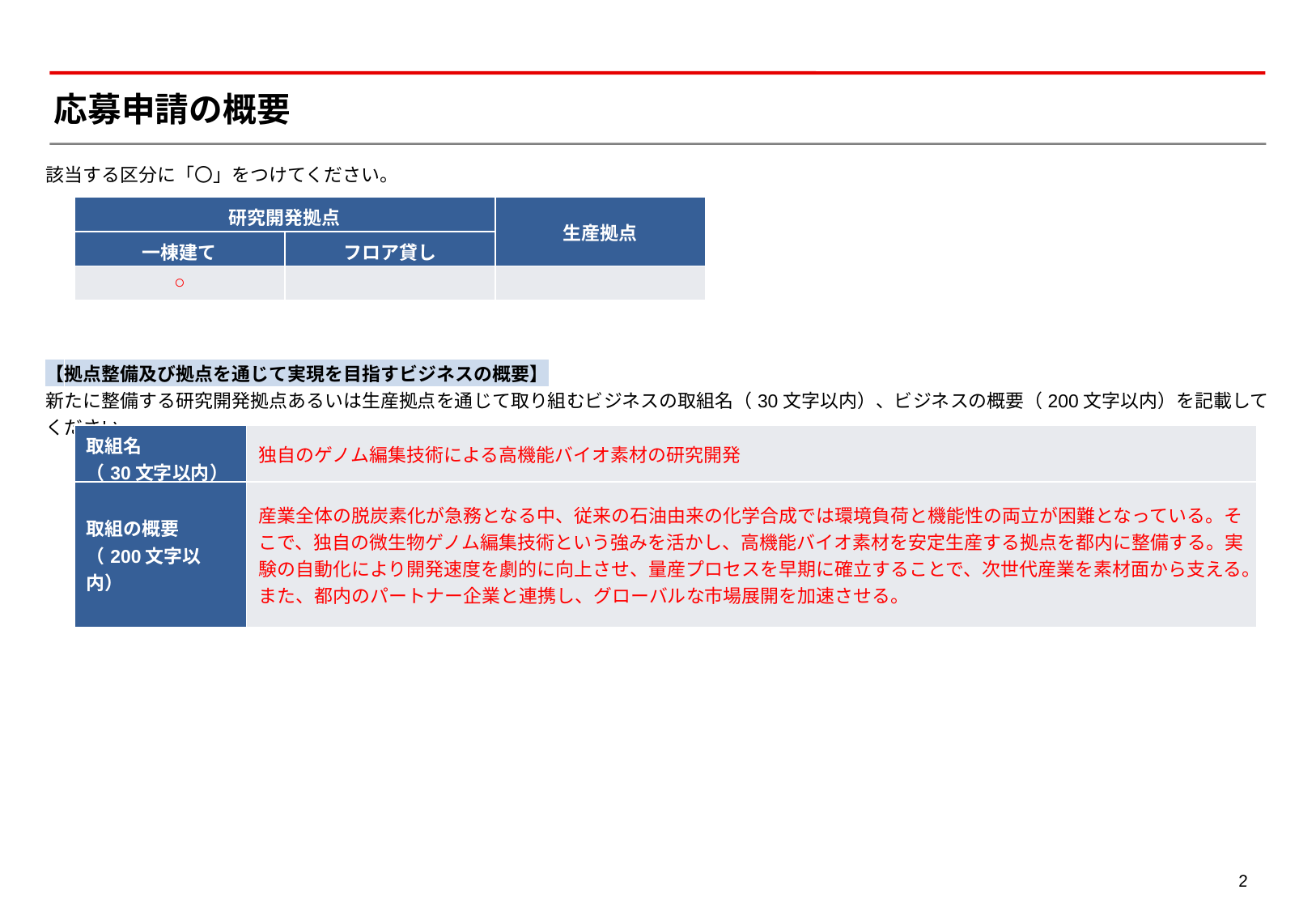

# 応募申請の概要
該当する区分に「〇」をつけてください。
| 研究開発拠点 |  | 生産拠点 |
| --- | --- | --- |
| 一棟建て | フロア貸し |  |
| ○ |  |  |
【拠点整備及び拠点を通じて実現を目指すビジネスの概要】
新たに整備する研究開発拠点あるいは生産拠点を通じて取り組むビジネスの取組名（30文字以内）、ビジネスの概要（200文字以内）を記載してください。
| 取組名 （30文字以内） | 独自のゲノム編集技術による高機能バイオ素材の研究開発 |
| --- | --- |
| 取組の概要 （200文字以内） | 産業全体の脱炭素化が急務となる中、従来の石油由来の化学合成では環境負荷と機能性の両立が困難となっている。そこで、独自の微生物ゲノム編集技術という強みを活かし、高機能バイオ素材を安定生産する拠点を都内に整備する。実験の自動化により開発速度を劇的に向上させ、量産プロセスを早期に確立することで、次世代産業を素材面から支える。また、都内のパートナー企業と連携し、グローバルな市場展開を加速させる。 |